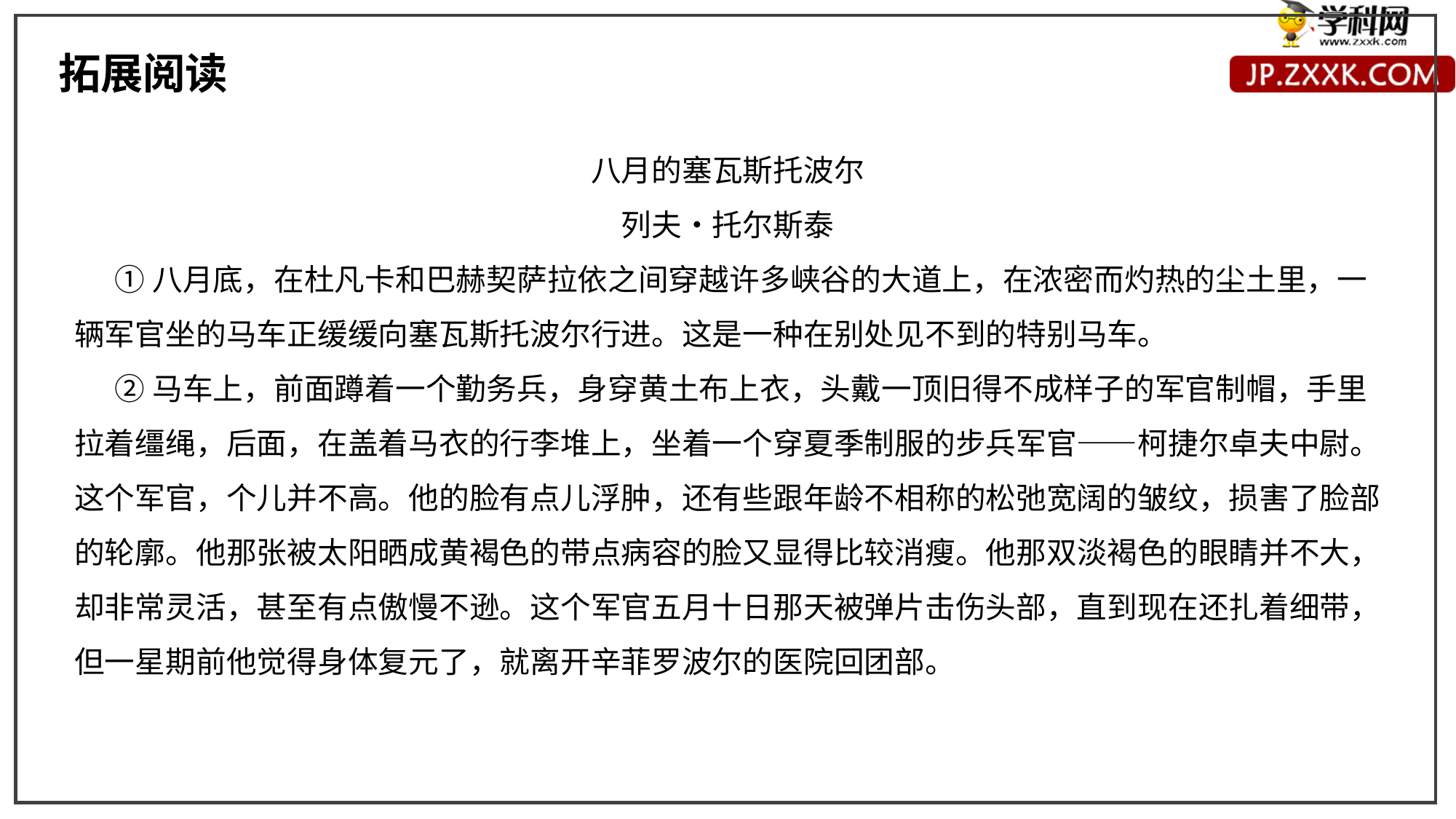

拓展阅读
八月的塞瓦斯托波尔
列夫•托尔斯泰
      ①八月底，在杜凡卡和巴赫契萨拉依之间穿越许多峡谷的大道上，在浓密而灼热的尘土里，一辆军官坐的马车正缓缓向塞瓦斯托波尔行进。这是一种在别处见不到的特别马车。
      ②马车上，前面蹲着一个勤务兵，身穿黄土布上衣，头戴一顶旧得不成样子的军官制帽，手里拉着缰绳，后面，在盖着马衣的行李堆上，坐着一个穿夏季制服的步兵军官——柯捷尔卓夫中尉。这个军官，个儿并不高。他的脸有点儿浮肿，还有些跟年龄不相称的松弛宽阔的皱纹，损害了脸部的轮廓。他那张被太阳晒成黄褐色的带点病容的脸又显得比较消瘦。他那双淡褐色的眼睛并不大，却非常灵活，甚至有点傲慢不逊。这个军官五月十日那天被弹片击伤头部，直到现在还扎着细带，但一星期前他觉得身体复元了，就离开辛菲罗波尔的医院回团部。